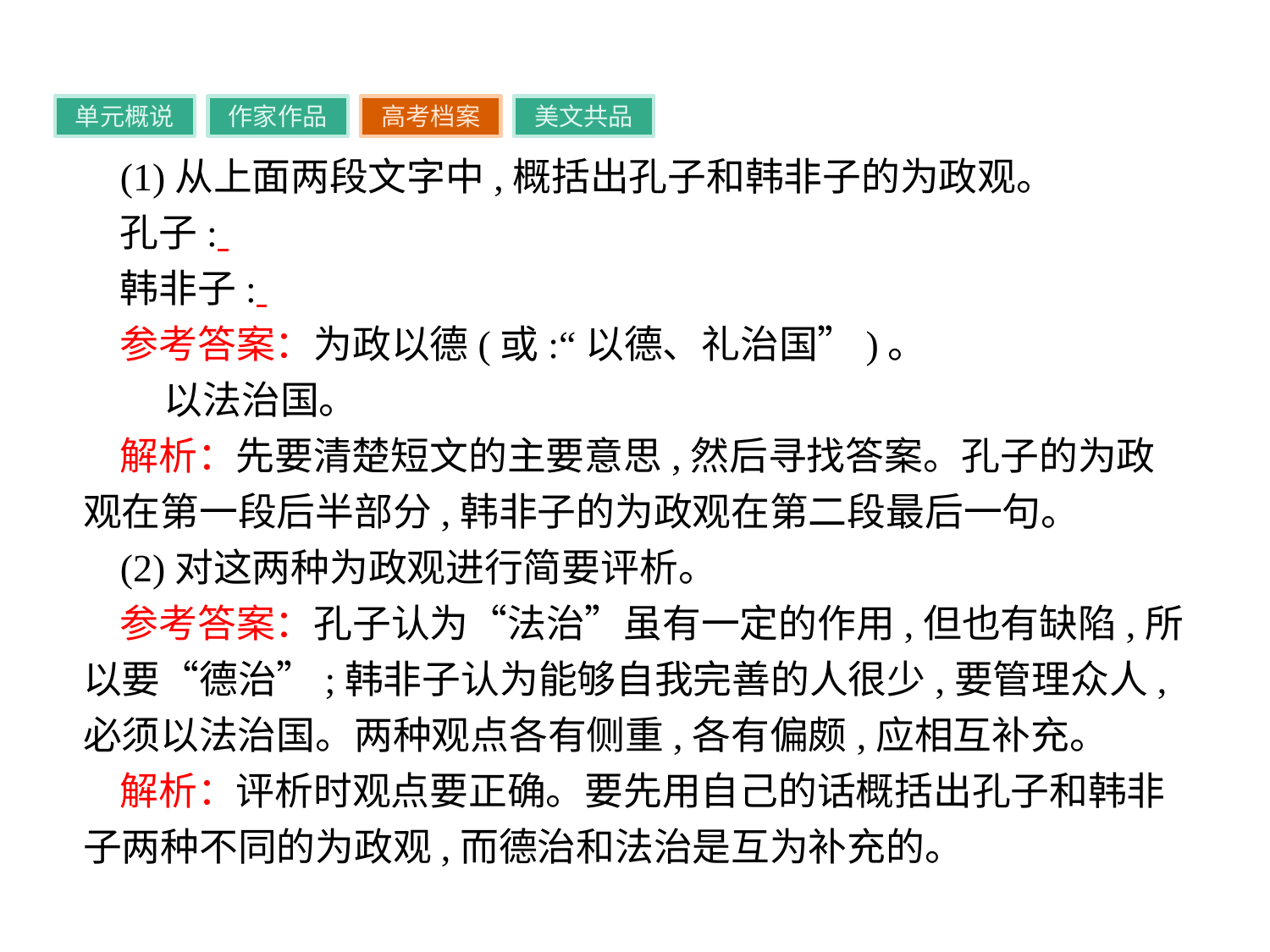

单元概说
作家作品
高考档案
美文共品
(1)从上面两段文字中,概括出孔子和韩非子的为政观。
孔子:
韩非子:
参考答案：为政以德(或:“以德、礼治国”)。
    以法治国。
解析：先要清楚短文的主要意思,然后寻找答案。孔子的为政观在第一段后半部分,韩非子的为政观在第二段最后一句。
(2)对这两种为政观进行简要评析。
参考答案：孔子认为“法治”虽有一定的作用,但也有缺陷,所以要“德治”;韩非子认为能够自我完善的人很少,要管理众人,必须以法治国。两种观点各有侧重,各有偏颇,应相互补充。
解析：评析时观点要正确。要先用自己的话概括出孔子和韩非子两种不同的为政观,而德治和法治是互为补充的。